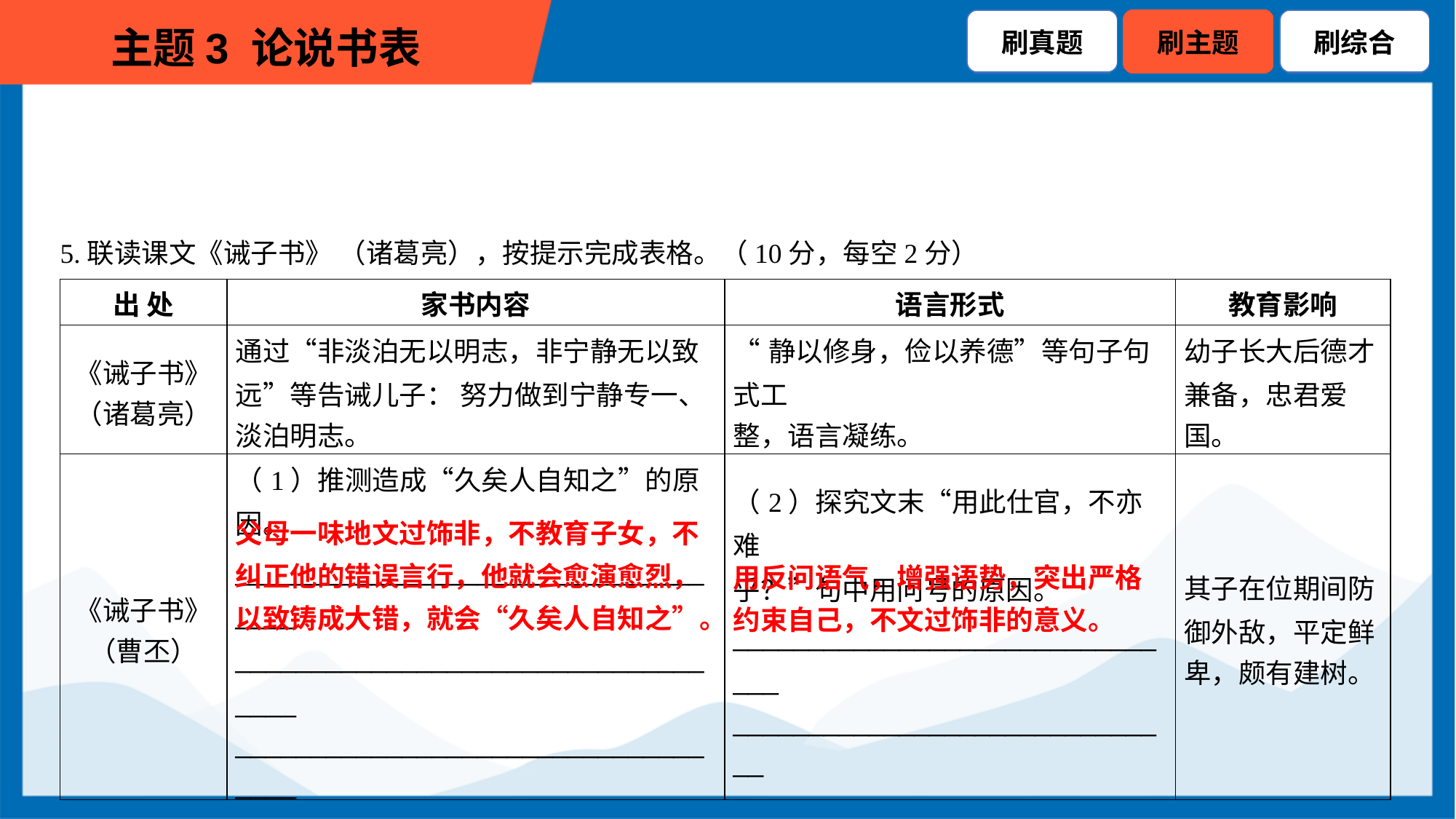

5.联读课文《诫子书》 （诸葛亮），按提示完成表格。（10分，每空2分）
| 出 处 | 家书内容 | 语言形式 | 教育影响 |
| --- | --- | --- | --- |
| 《诫子书》 （诸葛亮） | 通过“非淡泊无以明志，非宁静无以致 远”等告诫儿子： 努力做到宁静专一、 淡泊明志。 | “静以修身，俭以养德”等句子句式工 整，语言凝练。 | 幼子长大后德才 兼备，忠君爱 国。 |
| 《诫子书》 （曹丕） | （1）推测造成“久矣人自知之”的原因。 \_\_\_\_\_\_\_\_\_\_\_\_\_\_\_\_\_\_\_\_\_\_\_\_\_\_\_\_\_\_\_\_\_\_\_ \_\_\_\_\_\_\_\_\_\_\_\_\_\_\_\_\_\_\_\_\_\_\_\_\_\_\_\_\_\_\_\_\_\_\_ \_\_\_\_\_\_\_\_\_\_\_\_\_\_\_\_\_\_\_\_\_\_\_\_\_\_\_\_\_\_\_\_\_\_\_ | （2）探究文末“用此仕官，不亦难 乎？”句中用问号的原因。 \_\_\_\_\_\_\_\_\_\_\_\_\_\_\_\_\_\_\_\_\_\_\_\_\_\_\_\_\_\_\_ \_\_\_\_\_\_\_\_\_\_\_\_\_\_\_\_\_\_\_\_\_\_\_\_\_\_\_\_\_\_ | 其子在位期间防 御外敌，平定鲜 卑，颇有建树。 |
父母一味地文过饰非，不教育子女，不纠正他的错误言行，他就会愈演愈烈，以致铸成大错，就会“久矣人自知之”。
用反问语气，增强语势，突出严格约束自己，不文过饰非的意义。